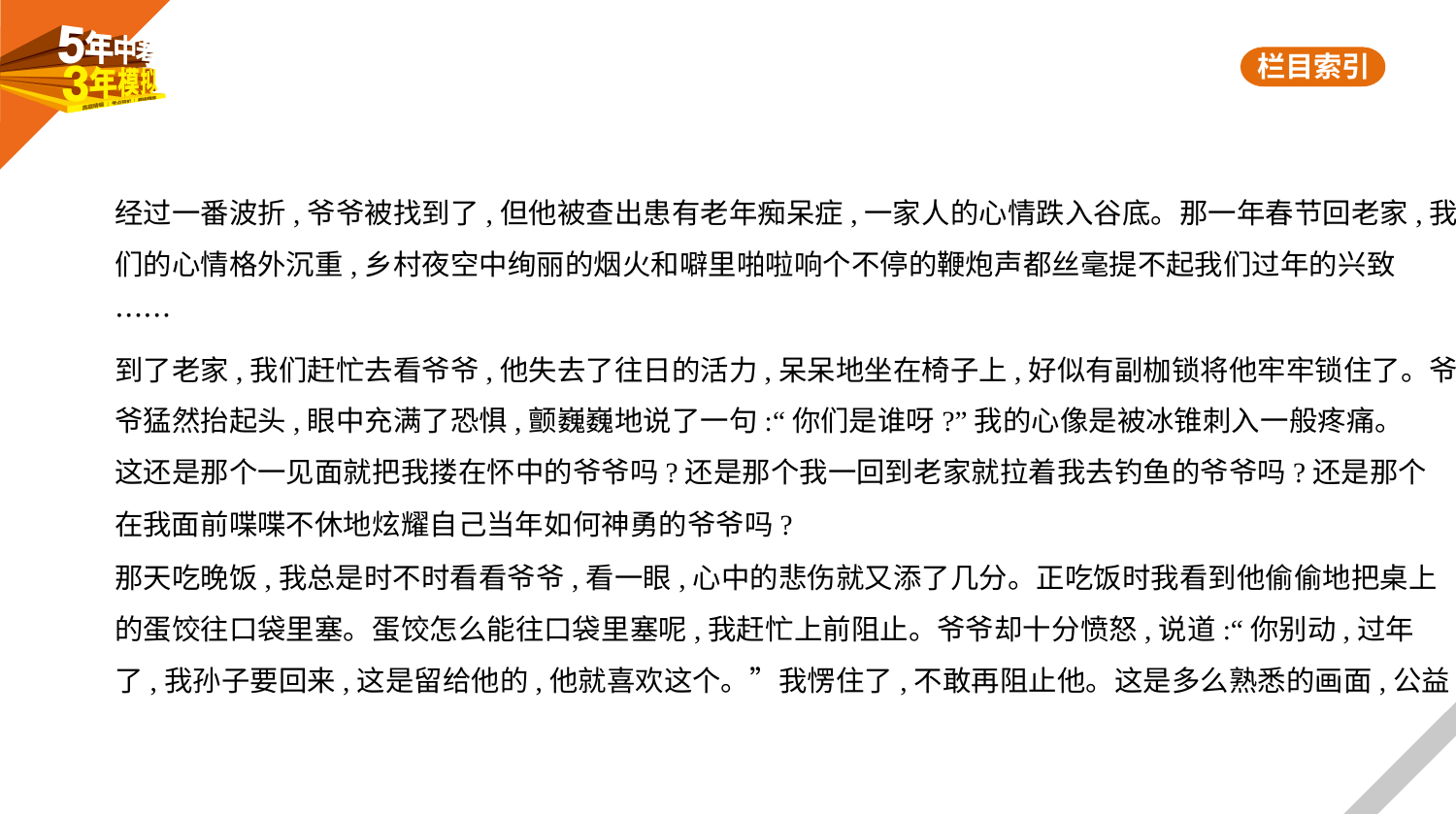

经过一番波折,爷爷被找到了,但他被查出患有老年痴呆症,一家人的心情跌入谷底。那一年春节回老家,我
们的心情格外沉重,乡村夜空中绚丽的烟火和噼里啪啦响个不停的鞭炮声都丝毫提不起我们过年的兴致
……
到了老家,我们赶忙去看爷爷,他失去了往日的活力,呆呆地坐在椅子上,好似有副枷锁将他牢牢锁住了。爷
爷猛然抬起头,眼中充满了恐惧,颤巍巍地说了一句:“你们是谁呀?”我的心像是被冰锥刺入一般疼痛。
这还是那个一见面就把我搂在怀中的爷爷吗?还是那个我一回到老家就拉着我去钓鱼的爷爷吗?还是那个
在我面前喋喋不休地炫耀自己当年如何神勇的爷爷吗?
那天吃晚饭,我总是时不时看看爷爷,看一眼,心中的悲伤就又添了几分。正吃饭时我看到他偷偷地把桌上
的蛋饺往口袋里塞。蛋饺怎么能往口袋里塞呢,我赶忙上前阻止。爷爷却十分愤怒,说道:“你别动,过年
了,我孙子要回来,这是留给他的,他就喜欢这个。”我愣住了,不敢再阻止他。这是多么熟悉的画面,公益